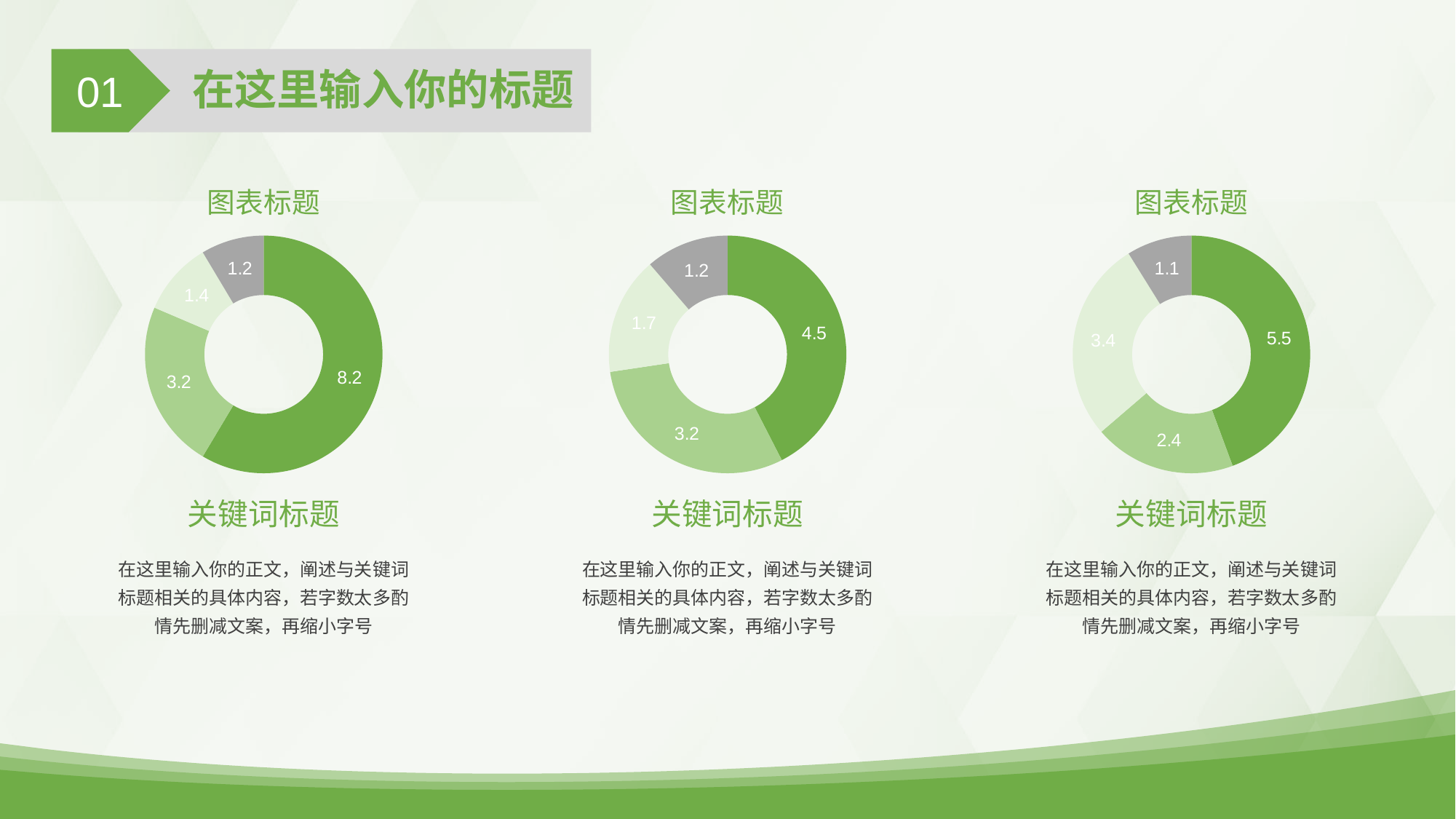

01

在这里输入你的标题

### Chart: 图表标题

| Category | 销售额 |
|---|---|
| 第一季度 | 8.2 |
| 第二季度 | 3.2 |
| 第三季度 | 1.4 |
| 第四季度 | 1.2 |

### Chart: 图表标题

| Category | 销售额 |
|---|---|
| 第一季度 | 4.5 |
| 第二季度 | 3.2 |
| 第三季度 | 1.7 |
| 第四季度 | 1.2 |

### Chart: 图表标题

| Category | 销售额 |
|---|---|
| 第一季度 | 5.5 |
| 第二季度 | 2.4 |
| 第三季度 | 3.4 |
| 第四季度 | 1.1 |
关键词标题
关键词标题
关键词标题
在这里输入你的正文，阐述与关键词标题相关的具体内容，若字数太多酌情先删减文案，再缩小字号
在这里输入你的正文，阐述与关键词标题相关的具体内容，若字数太多酌情先删减文案，再缩小字号
在这里输入你的正文，阐述与关键词标题相关的具体内容，若字数太多酌情先删减文案，再缩小字号